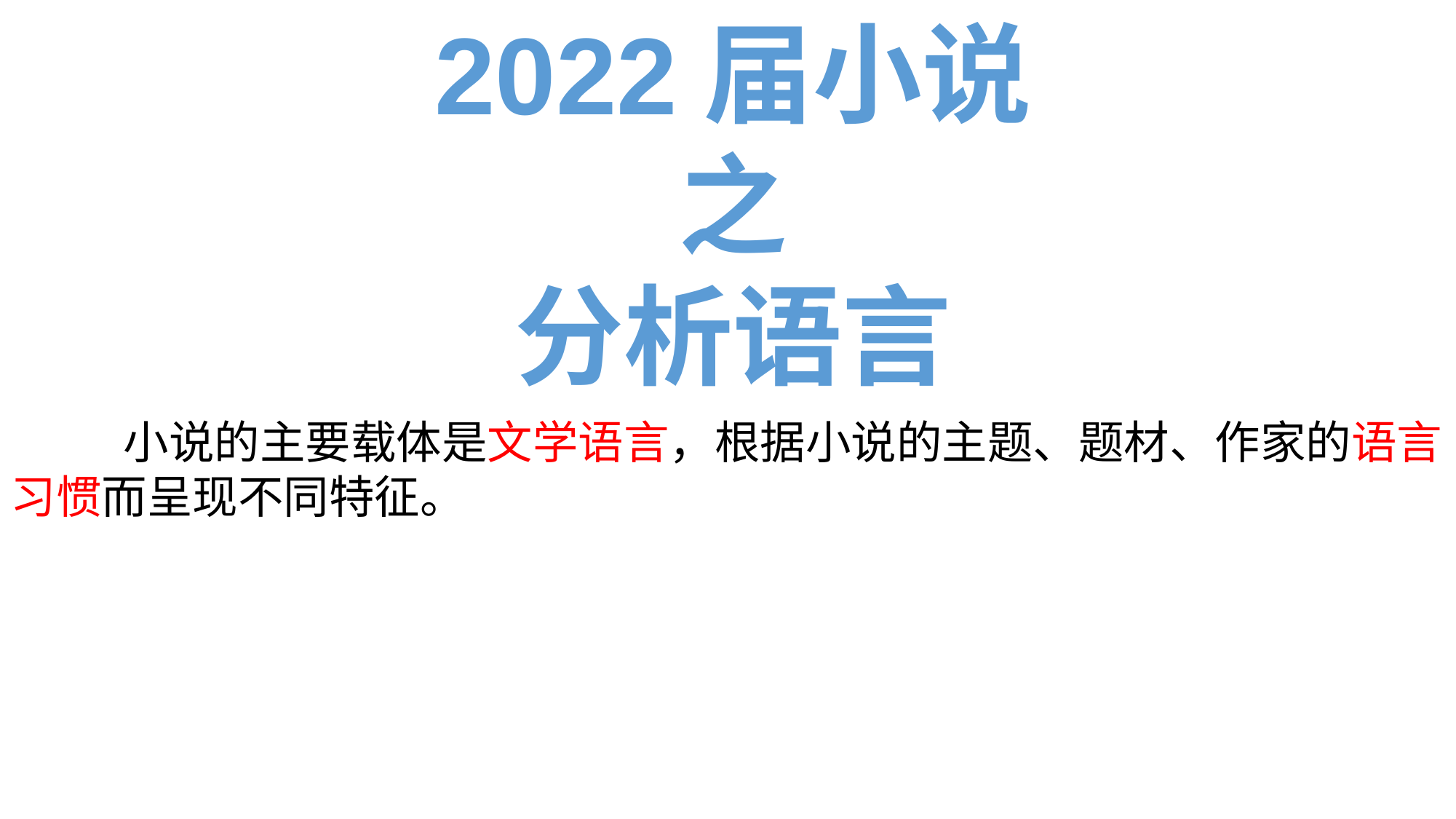

2022届小说
之
分析语言
          小说的主要载体是文学语言，根据小说的主题、题材、作家的语言习惯而呈现不同特征。